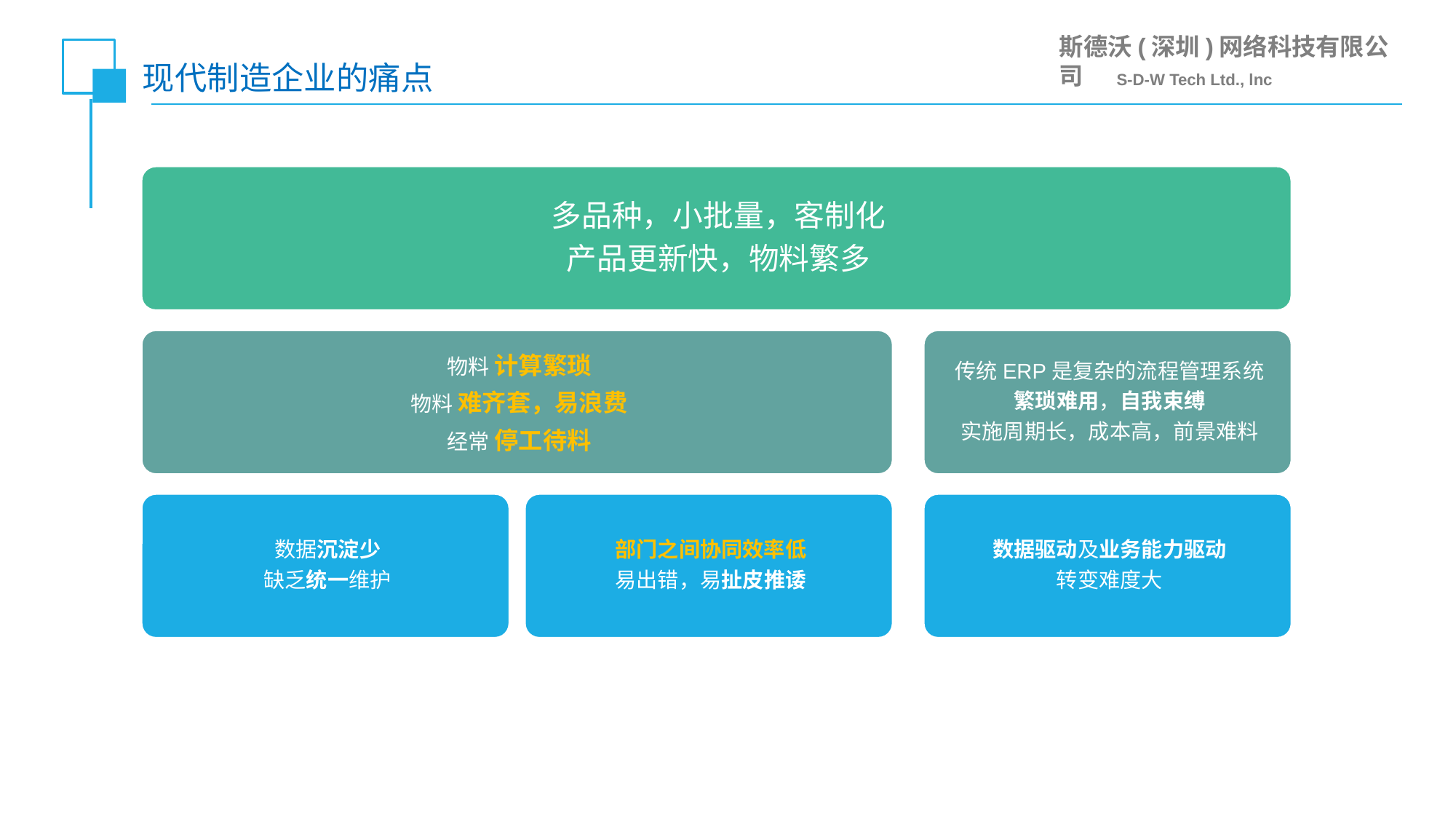

现代制造企业的痛点
多品种，小批量，客制化
产品更新快，物料繁多
物料 计算繁琐
物料 难齐套，易浪费
经常 停工待料
数据沉淀少
缺乏统一维护
部门之间协同效率低
易出错，易扯皮推诿
传统ERP是复杂的流程管理系统
繁琐难用，自我束缚
实施周期长，成本高，前景难料
数据驱动及业务能力驱动
转变难度大